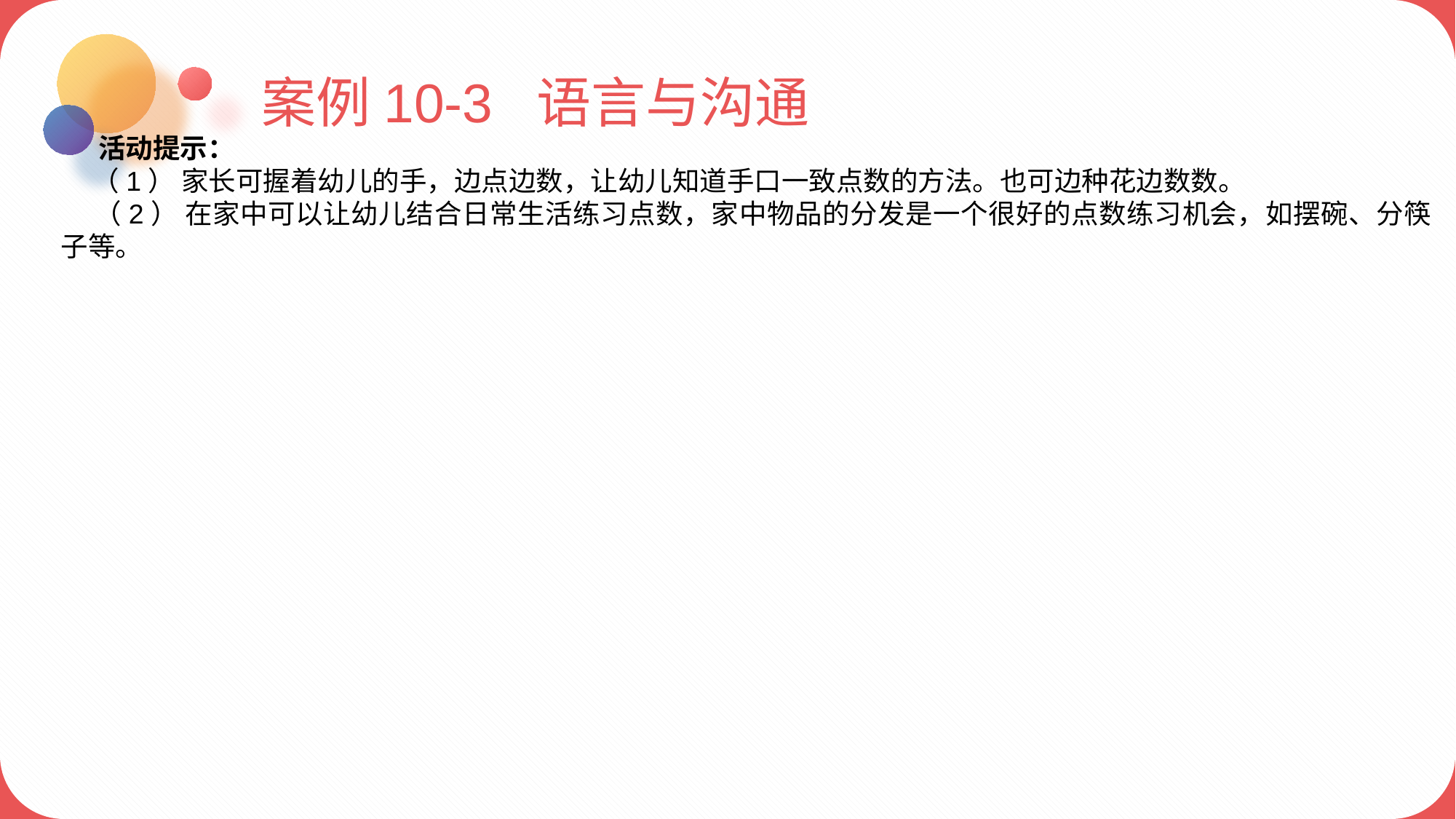

案例10-3  语言与沟通
     活动提示：
    （1） 家长可握着幼儿的手，边点边数，让幼儿知道手口一致点数的方法。也可边种花边数数。
    （2） 在家中可以让幼儿结合日常生活练习点数，家中物品的分发是一个很好的点数练习机会，如摆碗、分筷子等。